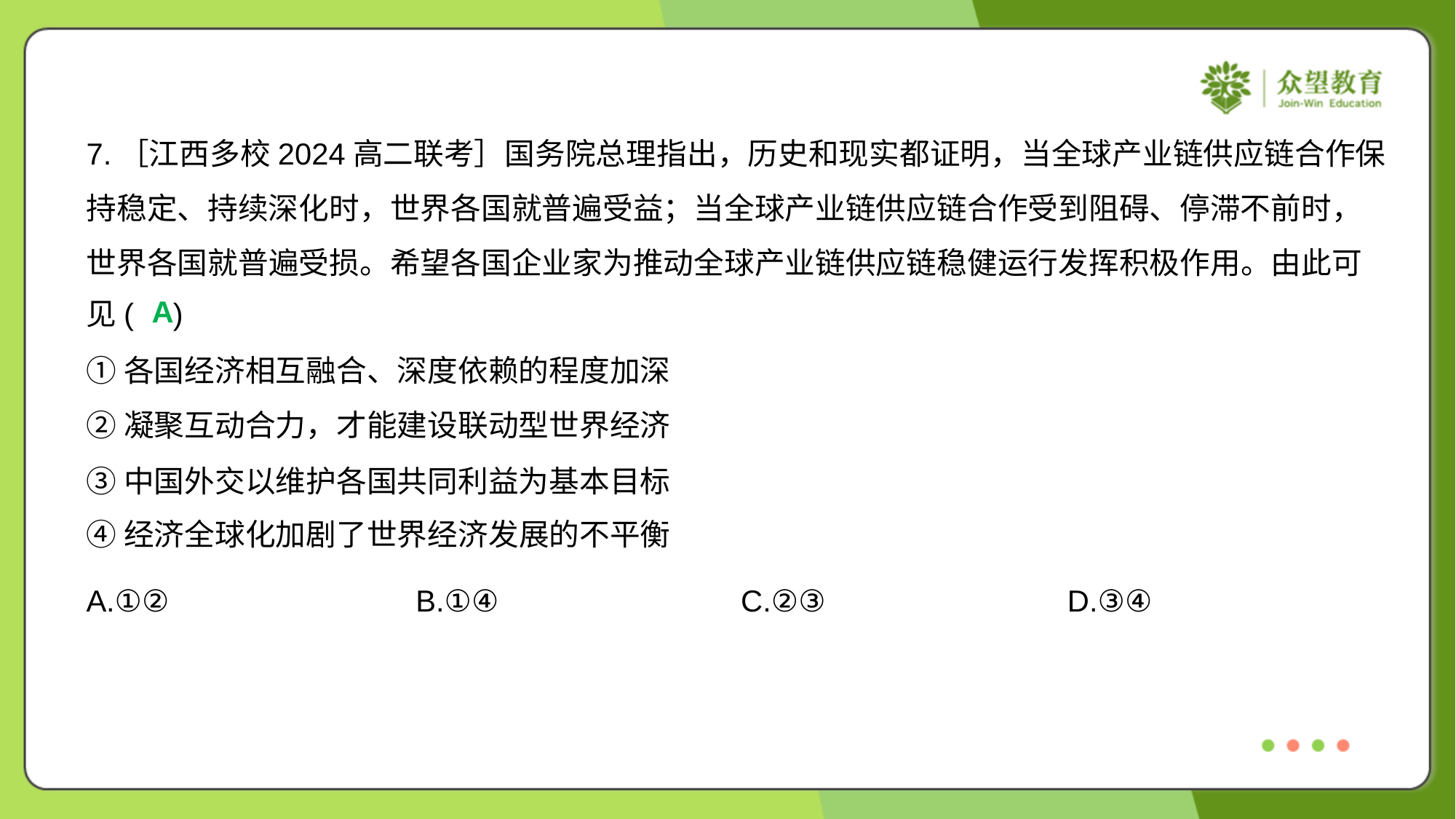

7.［江西多校2024高二联考］国务院总理指出，历史和现实都证明，当全球产业链供应链合作保
持稳定、持续深化时，世界各国就普遍受益；当全球产业链供应链合作受到阻碍、停滞不前时，
世界各国就普遍受损。希望各国企业家为推动全球产业链供应链稳健运行发挥积极作用。由此可
见(     )
A
①各国经济相互融合、深度依赖的程度加深
②凝聚互动合力，才能建设联动型世界经济
③中国外交以维护各国共同利益为基本目标
④经济全球化加剧了世界经济发展的不平衡
A.①②	B.①④	C.②③	D.③④